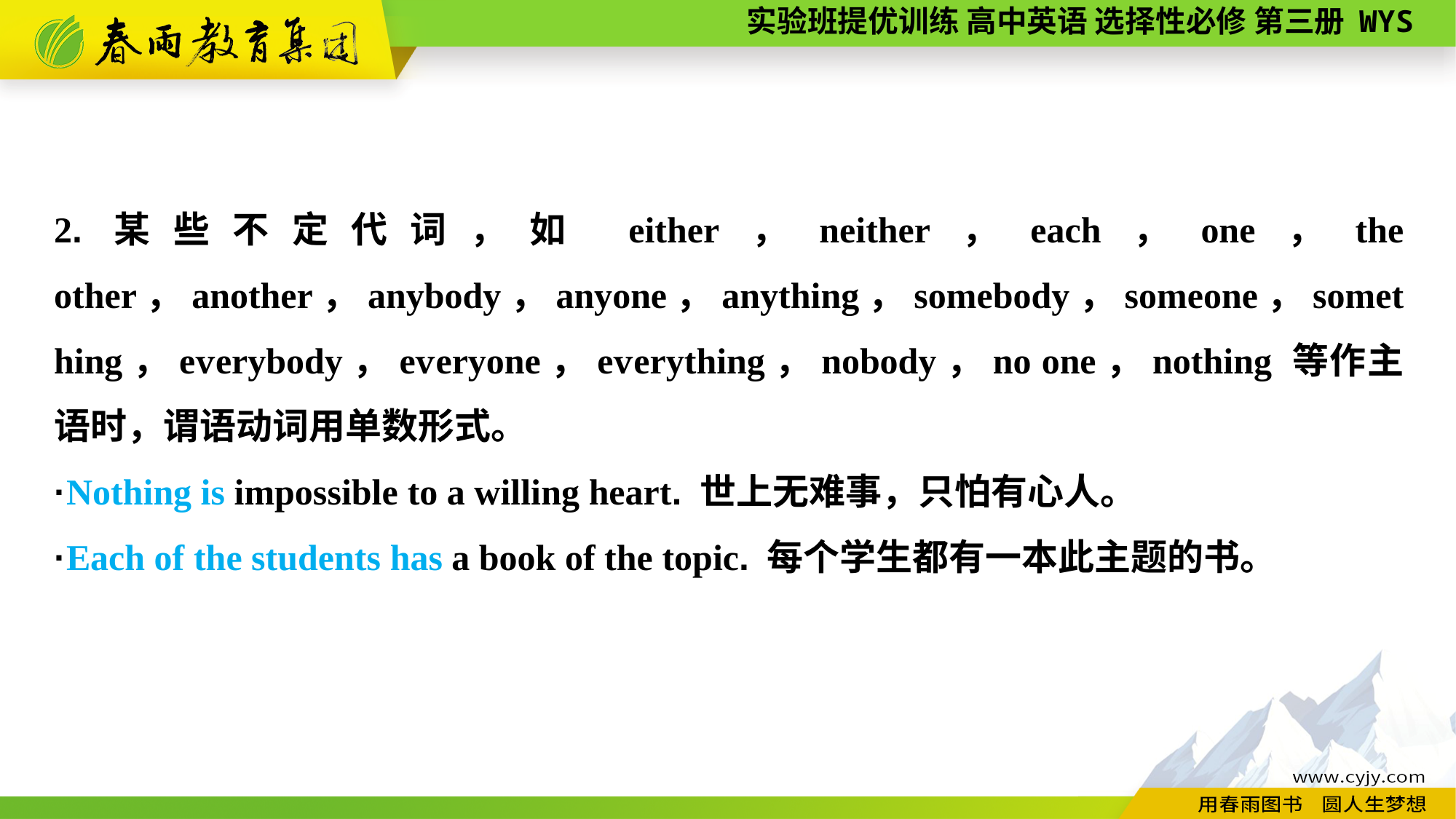

2.某些不定代词，如 either，neither，each，one，the other，another，anybody，anyone，anything，somebody，someone，something，everybody，everyone，everything，nobody，no one，nothing 等作主语时，谓语动词用单数形式。
·Nothing is impossible to a willing heart. 世上无难事，只怕有心人。
·Each of the students has a book of the topic. 每个学生都有一本此主题的书。